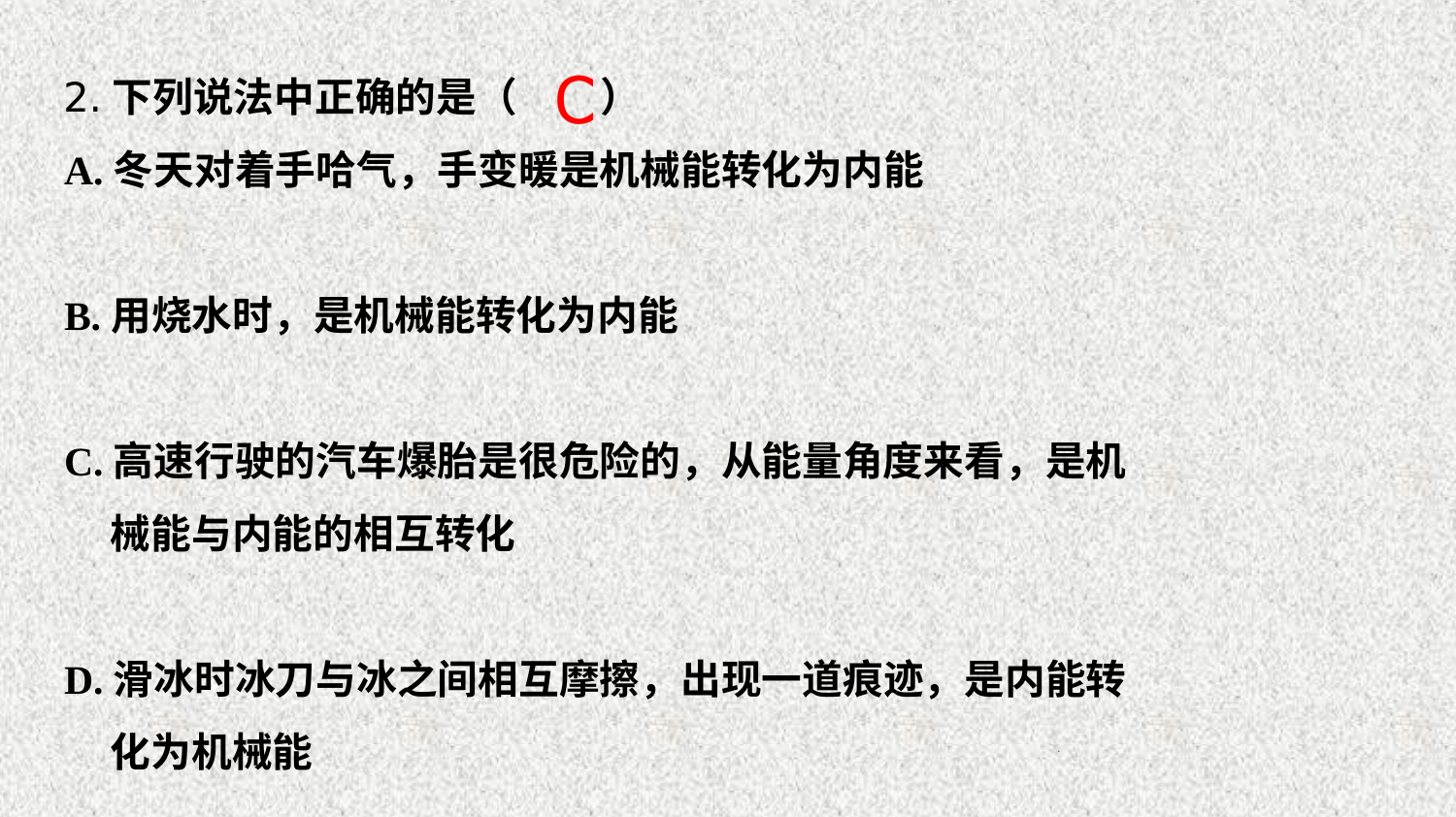

2.下列说法中正确的是（         ）
A.冬天对着手哈气，手变暖是机械能转化为内能

B.用烧水时，是机械能转化为内能

C.高速行驶的汽车爆胎是很危险的，从能量角度来看，是机
    械能与内能的相互转化

D.滑冰时冰刀与冰之间相互摩擦，出现一道痕迹，是内能转
    化为机械能
C
19